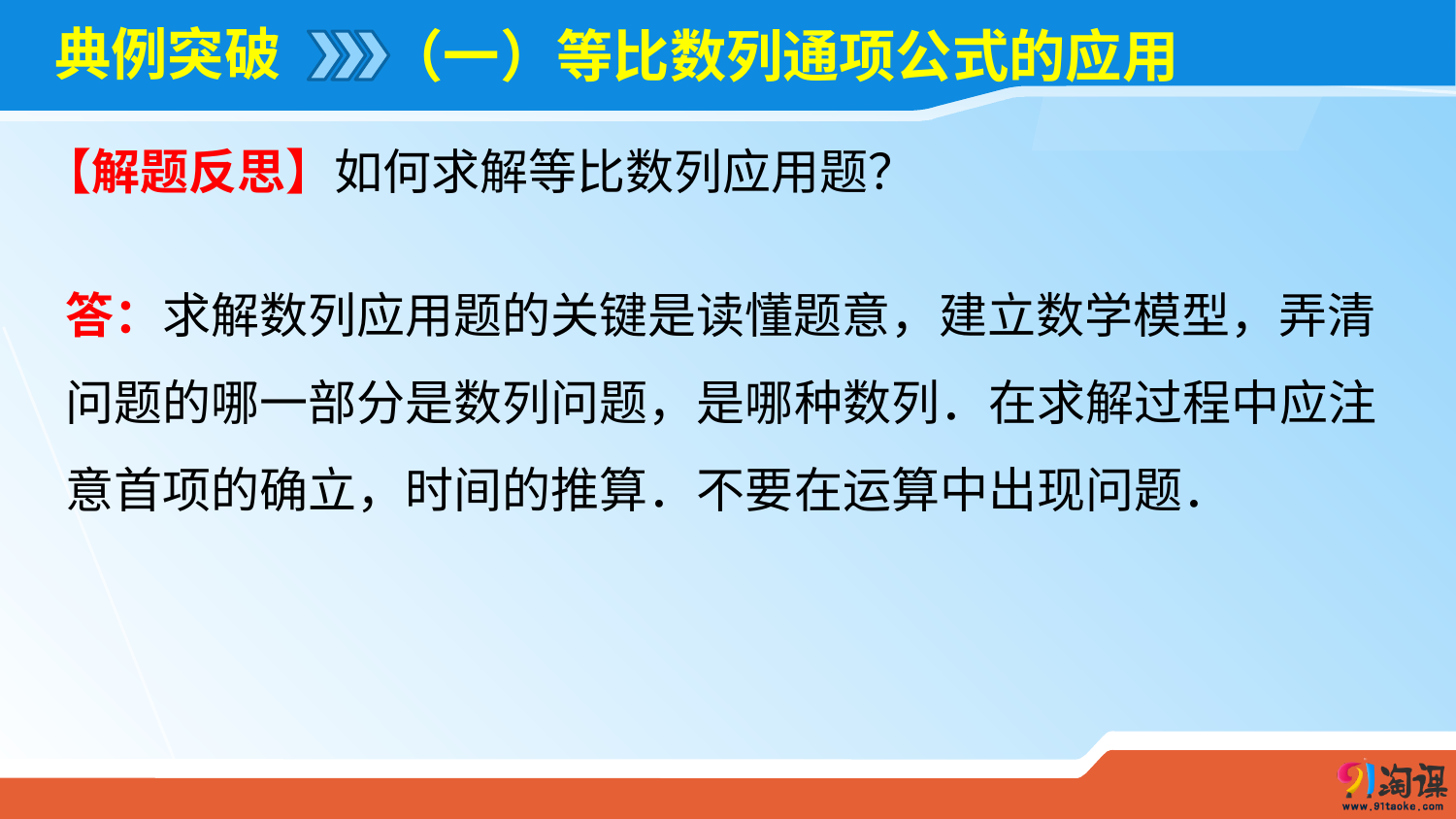

# 典例突破
（一）等比数列通项公式的应用
【解题反思】如何求解等比数列应用题？

答：求解数列应用题的关键是读懂题意，建立数学模型，弄清问题的哪一部分是数列问题，是哪种数列．在求解过程中应注意首项的确立，时间的推算．不要在运算中出现问题．